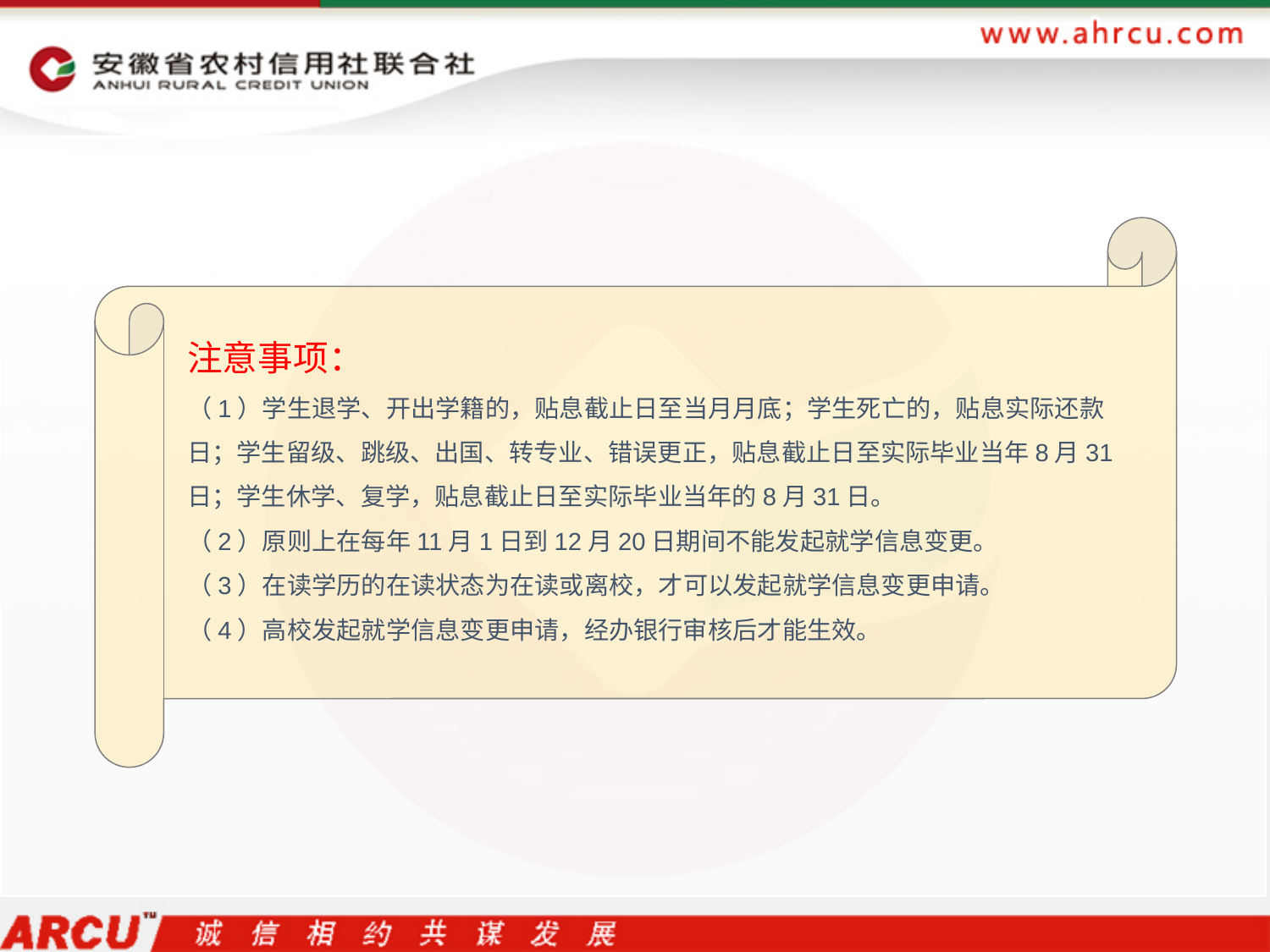

注意事项：
（1）学生退学、开出学籍的，贴息截止日至当月月底；学生死亡的，贴息实际还款日；学生留级、跳级、出国、转专业、错误更正，贴息截止日至实际毕业当年8月31日；学生休学、复学，贴息截止日至实际毕业当年的8月31日。
（2）原则上在每年11月1日到12月20日期间不能发起就学信息变更。
（3）在读学历的在读状态为在读或离校，才可以发起就学信息变更申请。
（4）高校发起就学信息变更申请，经办银行审核后才能生效。